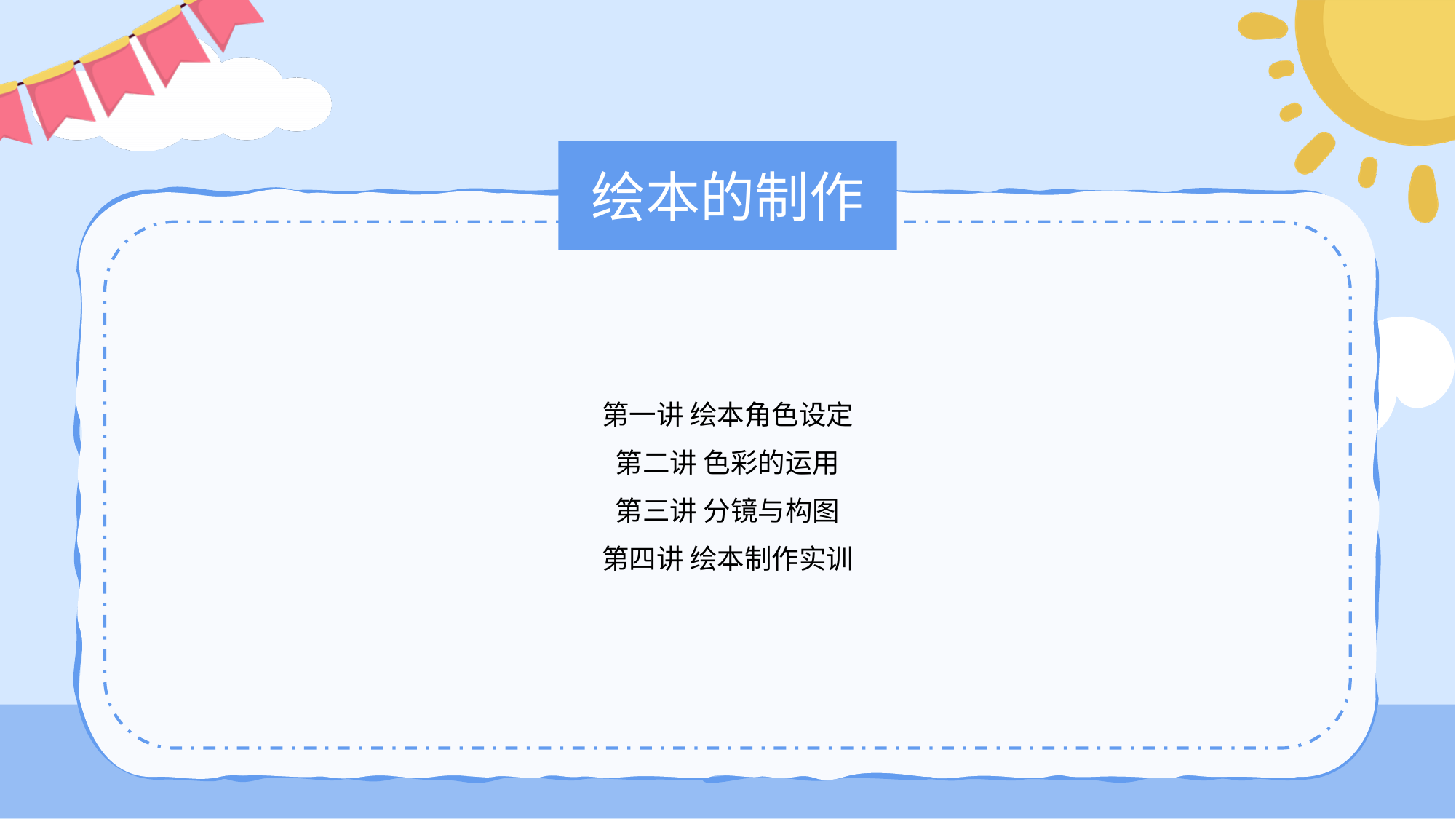

# 绘本的制作
第一讲 绘本角色设定
第二讲 色彩的运用
第三讲 分镜与构图
第四讲 绘本制作实训